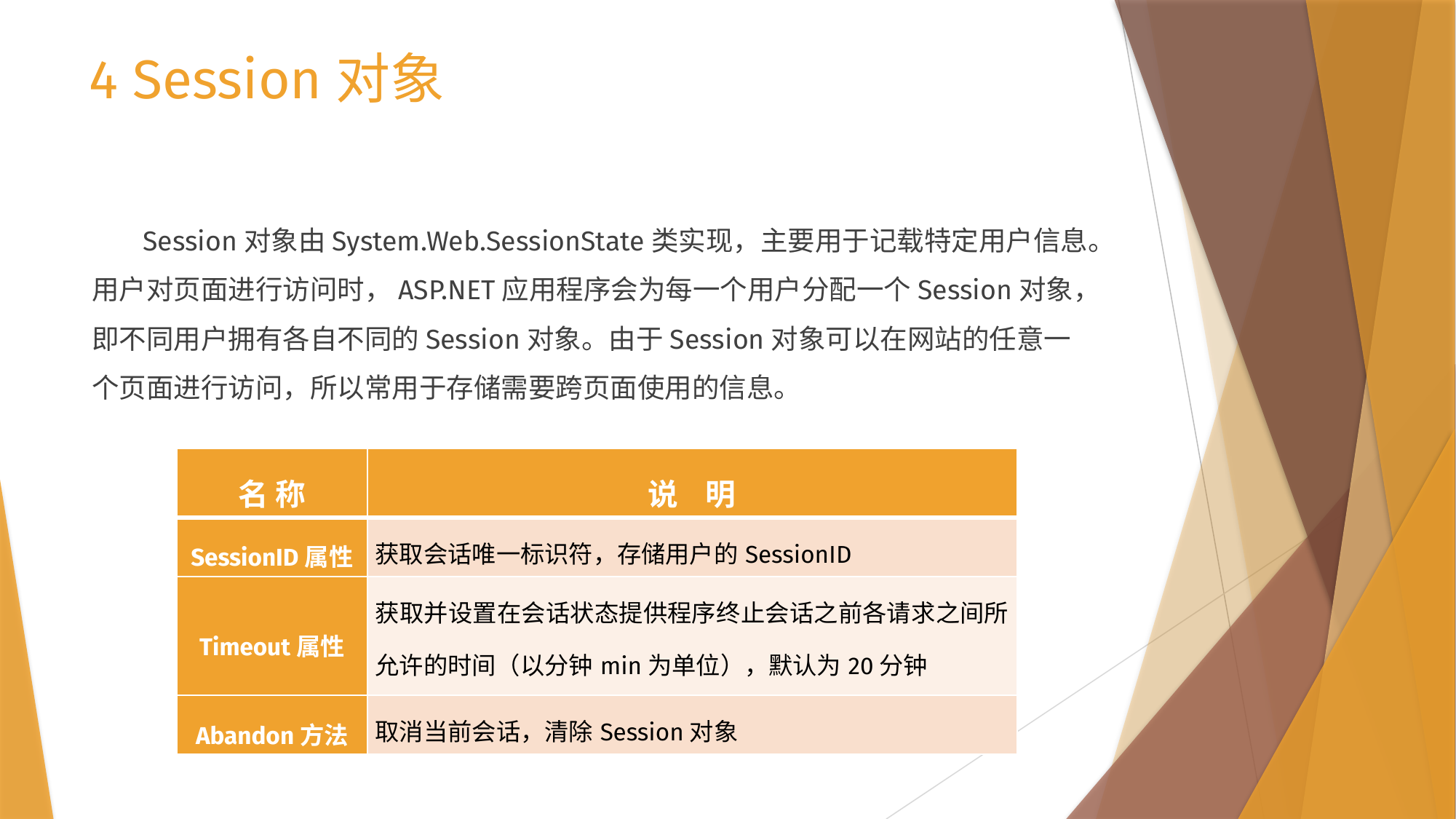

# 4 Session对象
       Session对象由System.Web.SessionState类实现，主要用于记载特定用户信息。用户对页面进行访问时，ASP.NET应用程序会为每一个用户分配一个Session对象，即不同用户拥有各自不同的Session对象。由于Session对象可以在网站的任意一个页面进行访问，所以常用于存储需要跨页面使用的信息。
| 名 称 | 说 明 |
| --- | --- |
| SessionID属性 | 获取会话唯一标识符，存储用户的SessionID |
| Timeout属性 | 获取并设置在会话状态提供程序终止会话之前各请求之间所允许的时间（以分钟min为单位），默认为20分钟 |
| Abandon方法 | 取消当前会话，清除Session对象 |